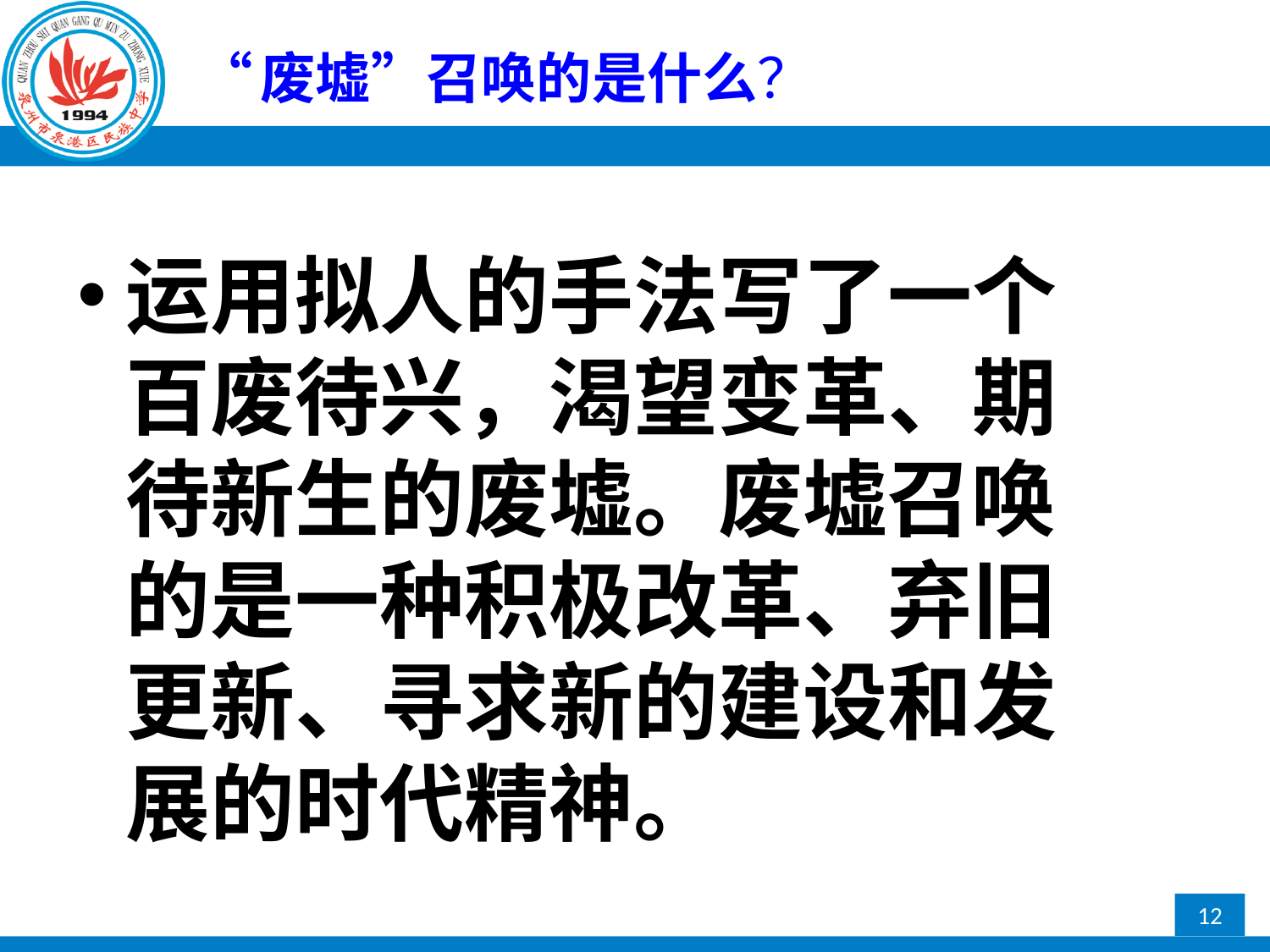

# “废墟”召唤的是什么？
运用拟人的手法写了一个百废待兴，渴望变革、期待新生的废墟。废墟召唤的是一种积极改革、弃旧更新、寻求新的建设和发展的时代精神。